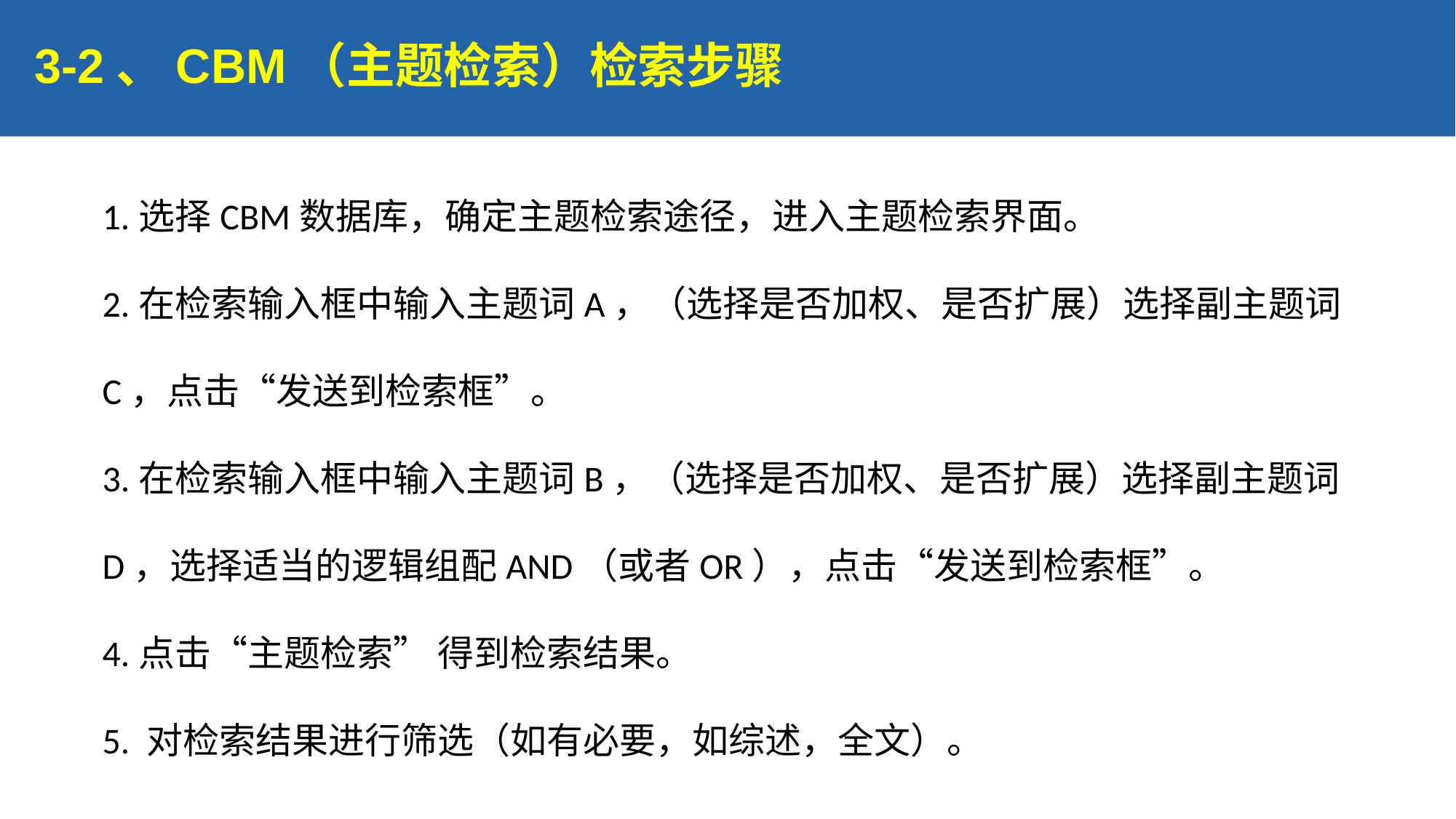

3-2、CBM（主题检索）检索步骤
1.选择CBM数据库，确定主题检索途径，进入主题检索界面。
2.在检索输入框中输入主题词A，（选择是否加权、是否扩展）选择副主题词C，点击“发送到检索框”。
3.在检索输入框中输入主题词B，（选择是否加权、是否扩展）选择副主题词D，选择适当的逻辑组配AND（或者OR），点击“发送到检索框”。
4.点击“主题检索” 得到检索结果。
5. 对检索结果进行筛选（如有必要，如综述，全文）。